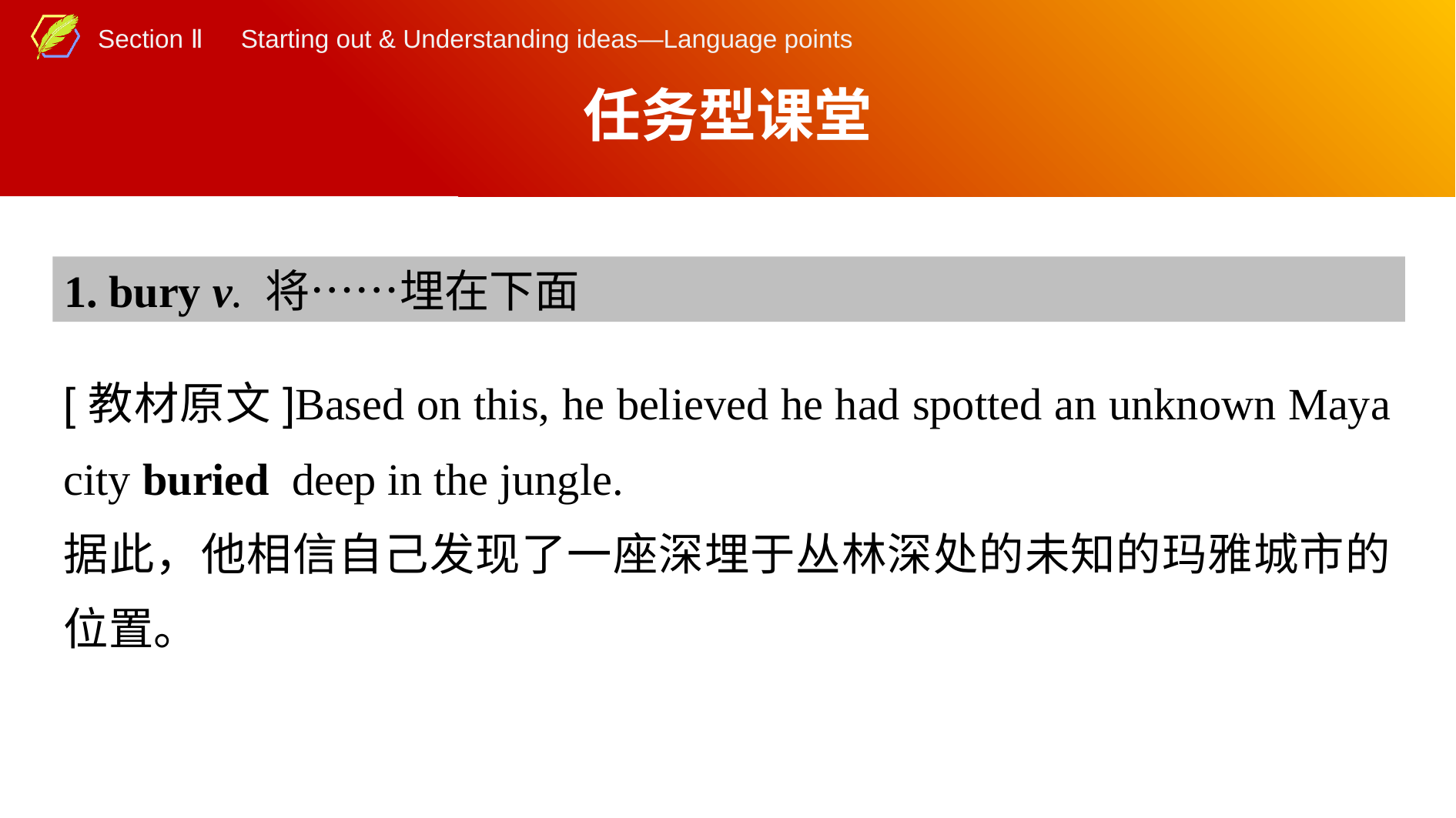

任务型课堂
1. bury v. 将……埋在下面
[教材原文]Based on this, he believed he had spotted an unknown Maya city buried  deep in the jungle.
据此，他相信自己发现了一座深埋于丛林深处的未知的玛雅城市的位置。